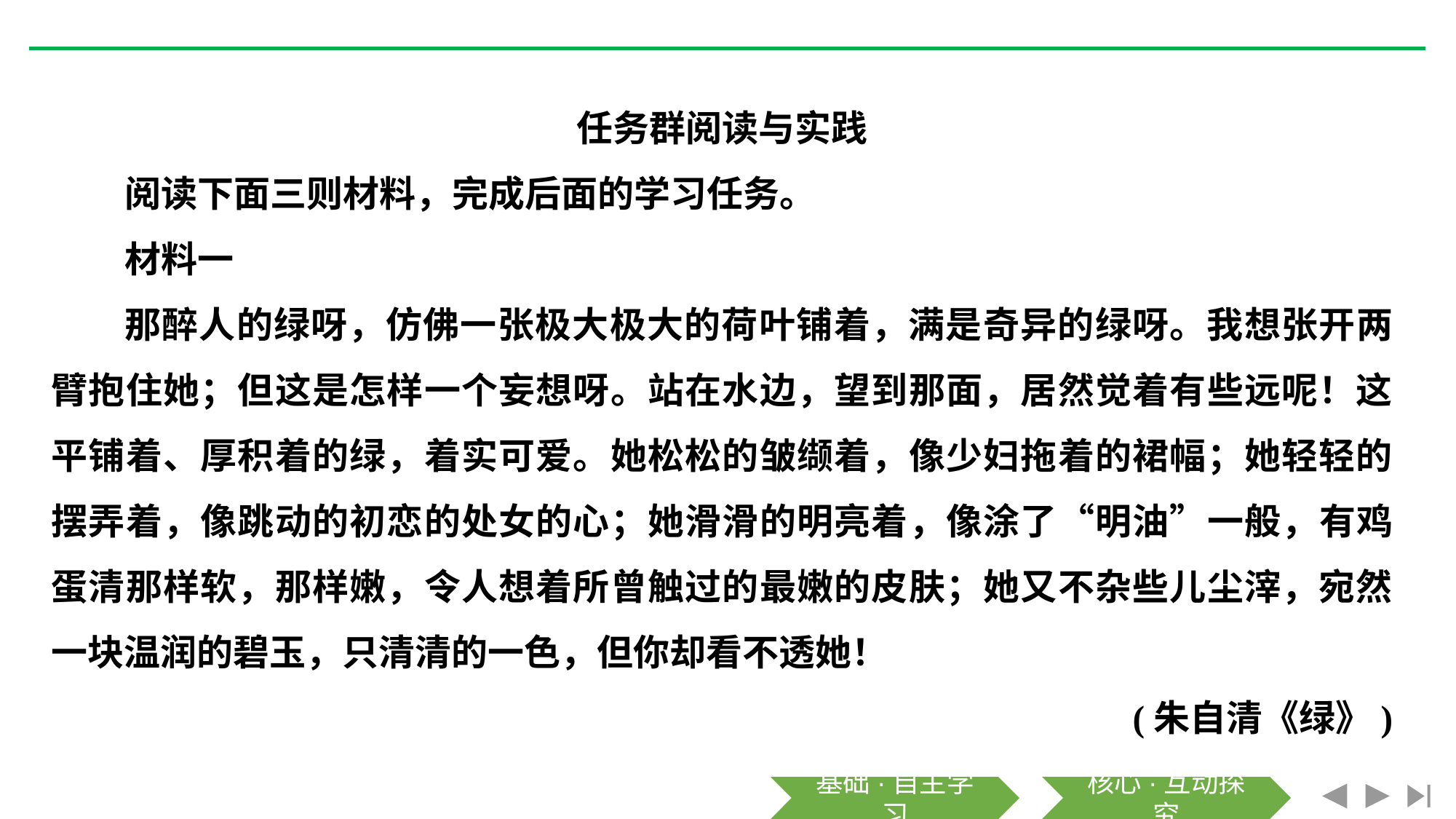

任务群阅读与实践
阅读下面三则材料，完成后面的学习任务。
材料一
那醉人的绿呀，仿佛一张极大极大的荷叶铺着，满是奇异的绿呀。我想张开两臂抱住她；但这是怎样一个妄想呀。站在水边，望到那面，居然觉着有些远呢！这平铺着、厚积着的绿，着实可爱。她松松的皱缬着，像少妇拖着的裙幅；她轻轻的摆弄着，像跳动的初恋的处女的心；她滑滑的明亮着，像涂了“明油”一般，有鸡蛋清那样软，那样嫩，令人想着所曾触过的最嫩的皮肤；她又不杂些儿尘滓，宛然一块温润的碧玉，只清清的一色，但你却看不透她！
(朱自清《绿》)